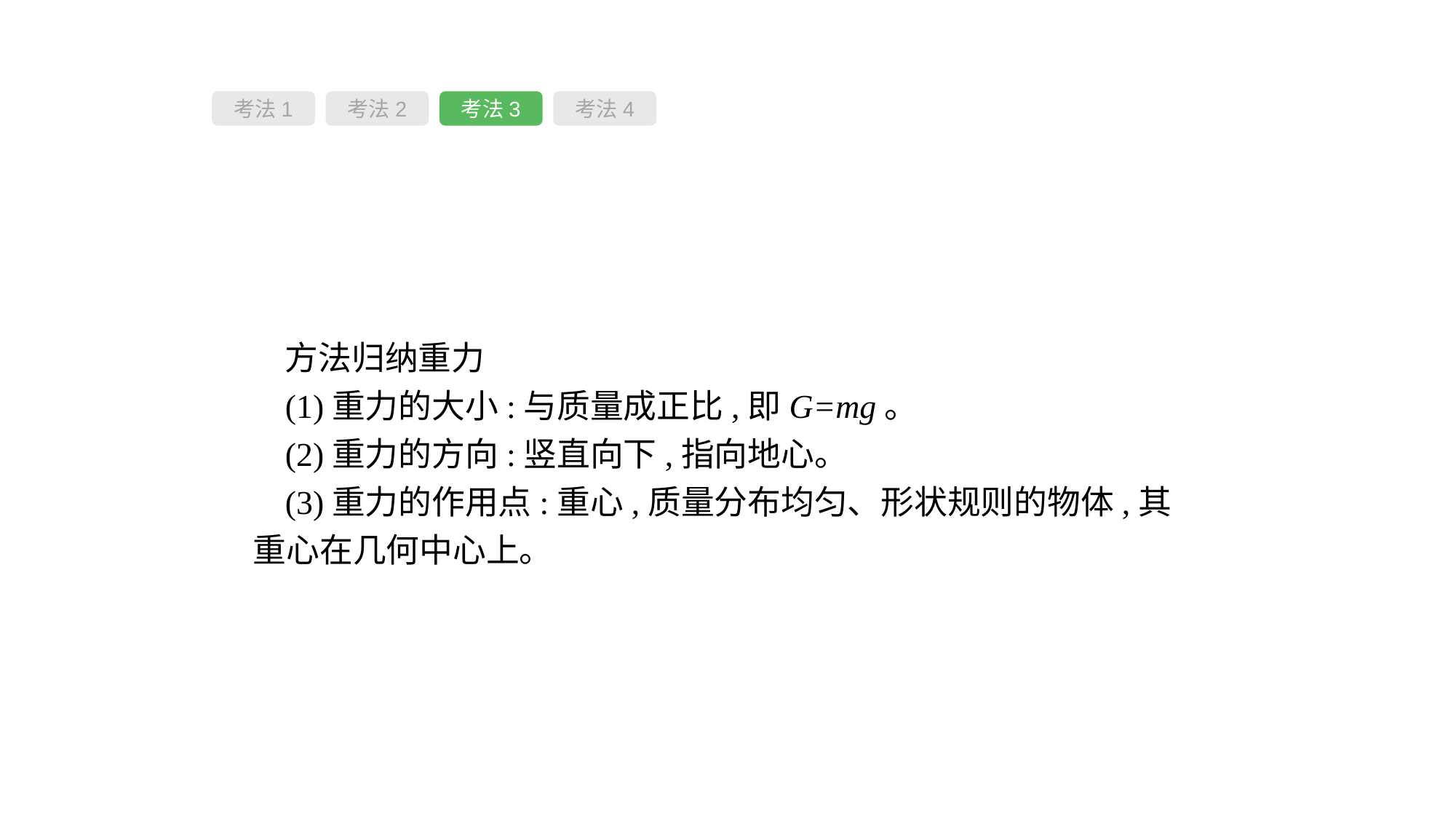

考法1
考法2
考法3
考法4
方法归纳重力
(1)重力的大小:与质量成正比,即G=mg。
(2)重力的方向:竖直向下,指向地心。
(3)重力的作用点:重心,质量分布均匀、形状规则的物体,其重心在几何中心上。